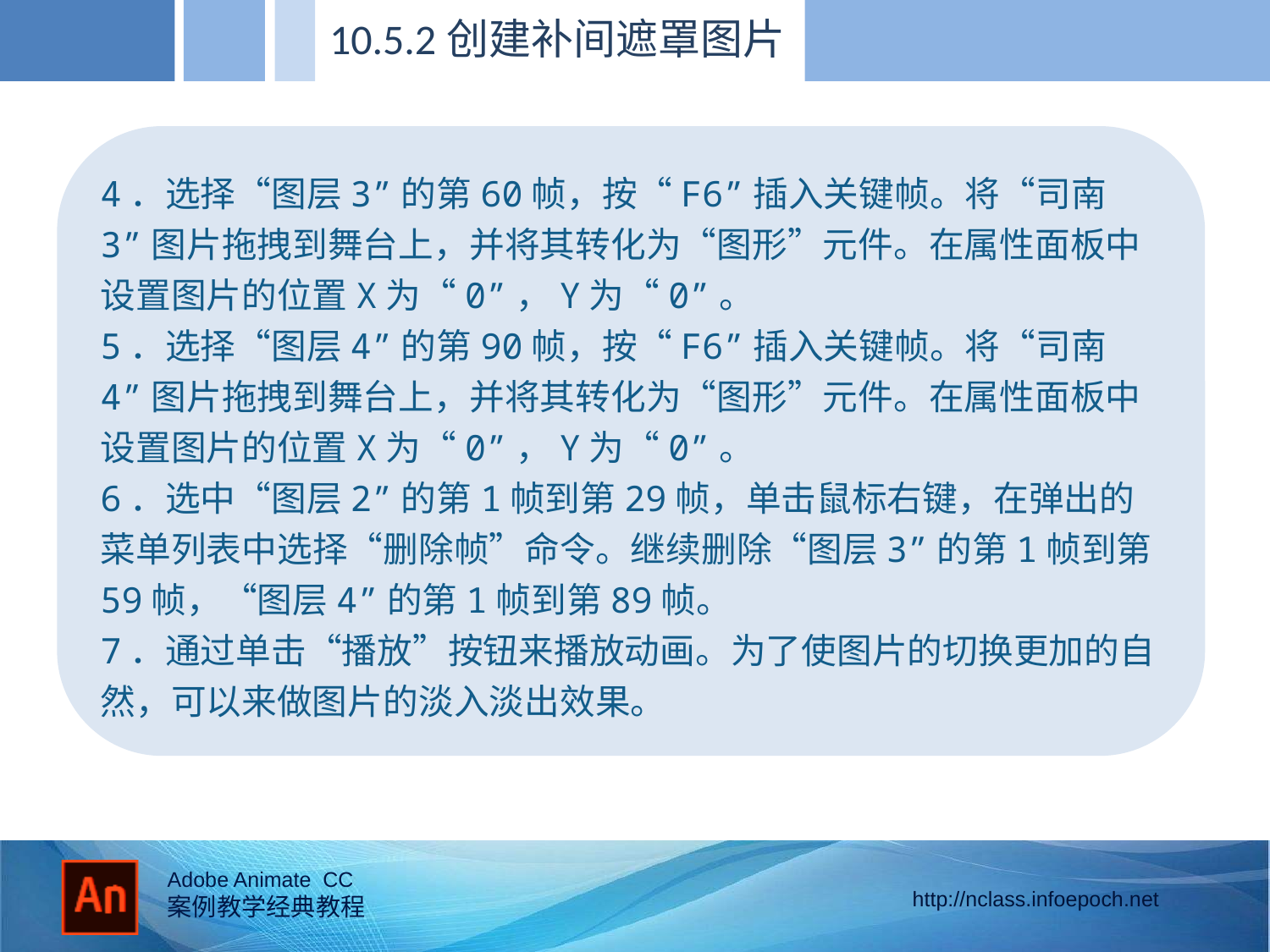

10.5.2创建补间遮罩图片
4．选择“图层3”的第60帧，按“F6”插入关键帧。将“司南3”图片拖拽到舞台上，并将其转化为“图形”元件。在属性面板中设置图片的位置X为“0”，Y为“0”。
5．选择“图层4”的第90帧，按“F6”插入关键帧。将“司南4”图片拖拽到舞台上，并将其转化为“图形”元件。在属性面板中设置图片的位置X为“0”，Y为“0”。
6．选中“图层2”的第1帧到第29帧，单击鼠标右键，在弹出的菜单列表中选择“删除帧”命令。继续删除“图层3”的第1帧到第59帧，“图层4”的第1帧到第89帧。
7．通过单击“播放”按钮来播放动画。为了使图片的切换更加的自然，可以来做图片的淡入淡出效果。